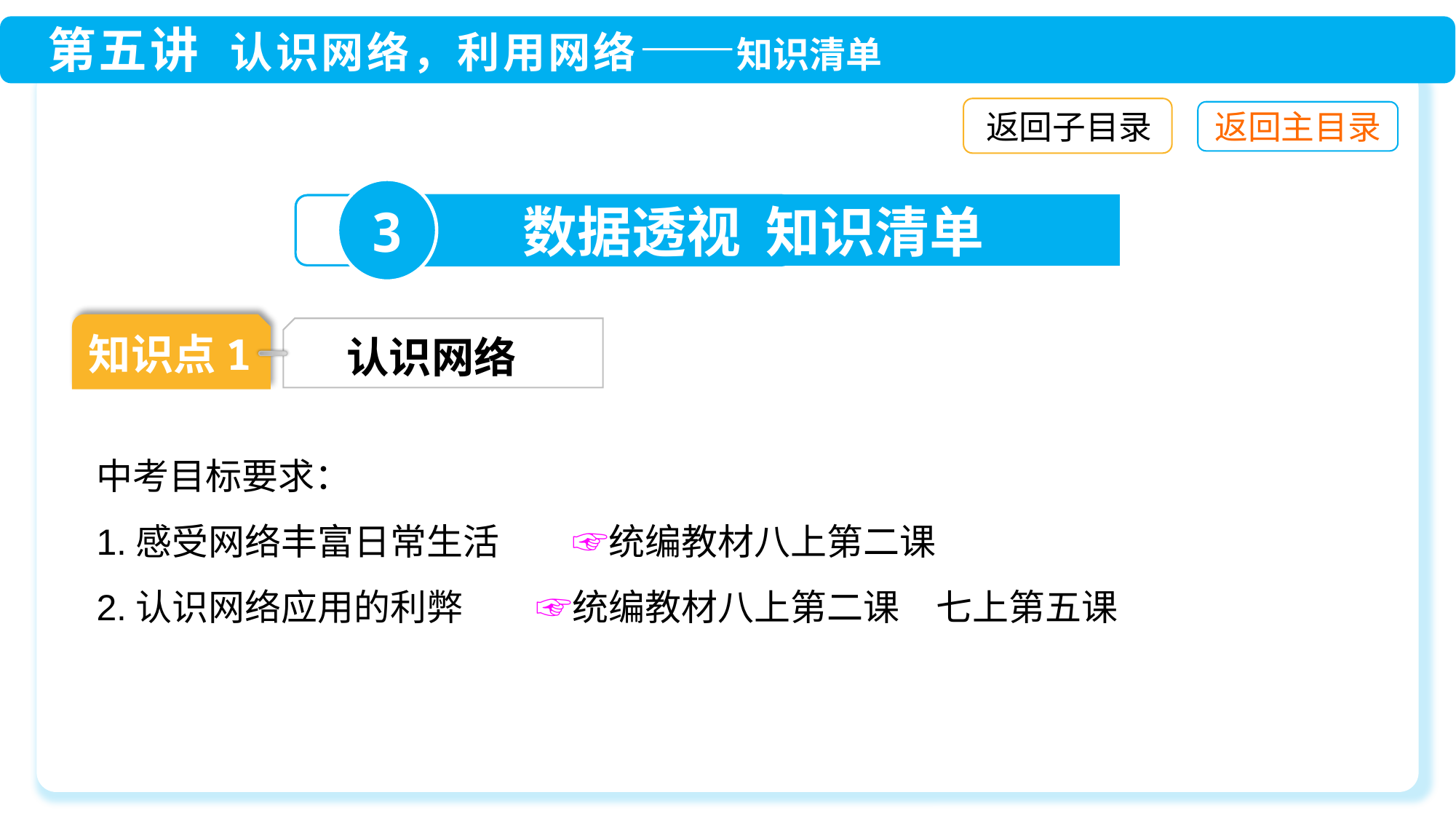

返回子目录
3

数据透视  知识清单
知识点1
认识网络

中考目标要求：
1.感受网络丰富日常生活　　☞统编教材八上第二课
2.认识网络应用的利弊　　☞统编教材八上第二课　七上第五课